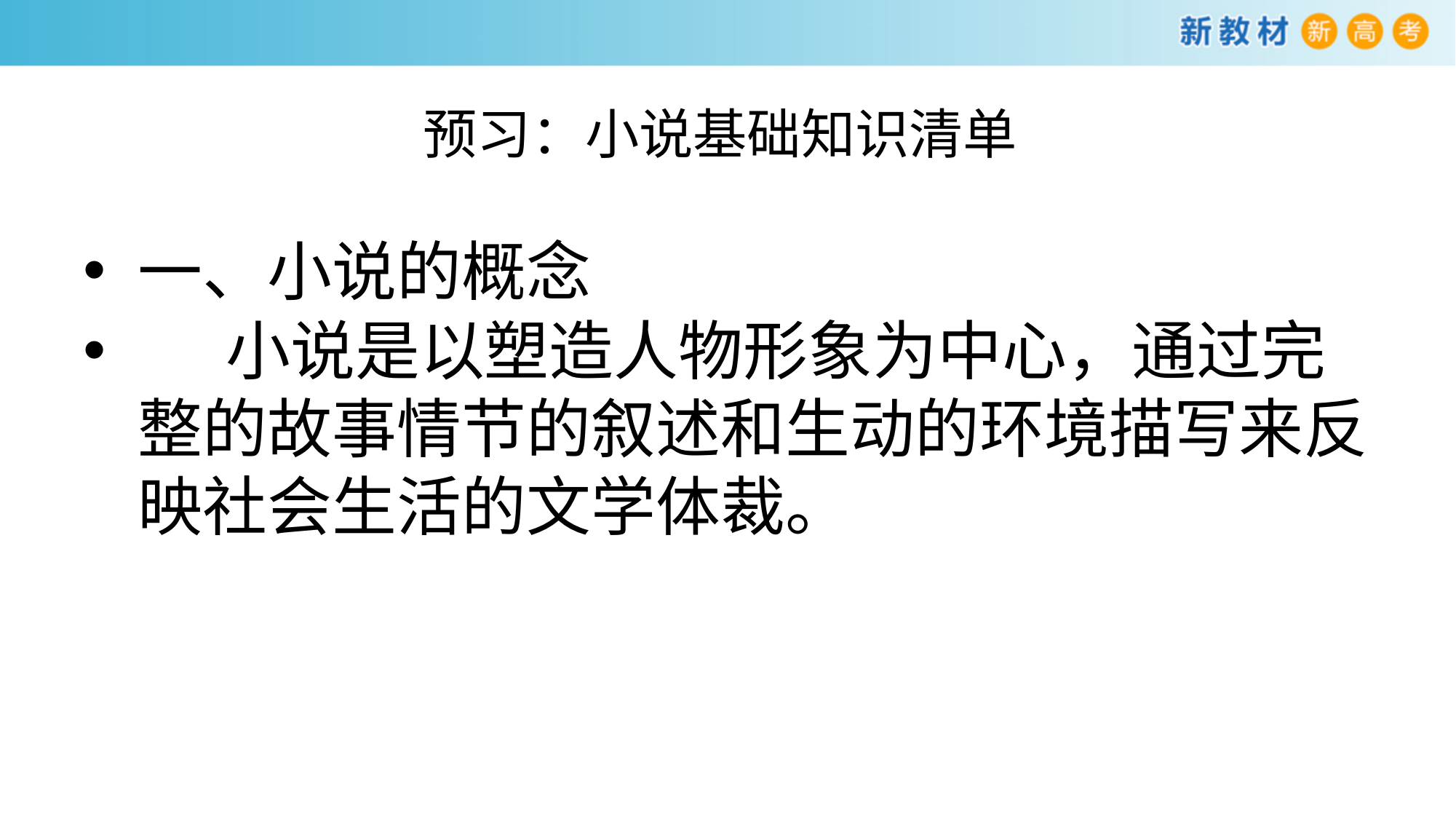

# 预习：小说基础知识清单
一、小说的概念
    小说是以塑造人物形象为中心，通过完整的故事情节的叙述和生动的环境描写来反映社会生活的文学体裁。